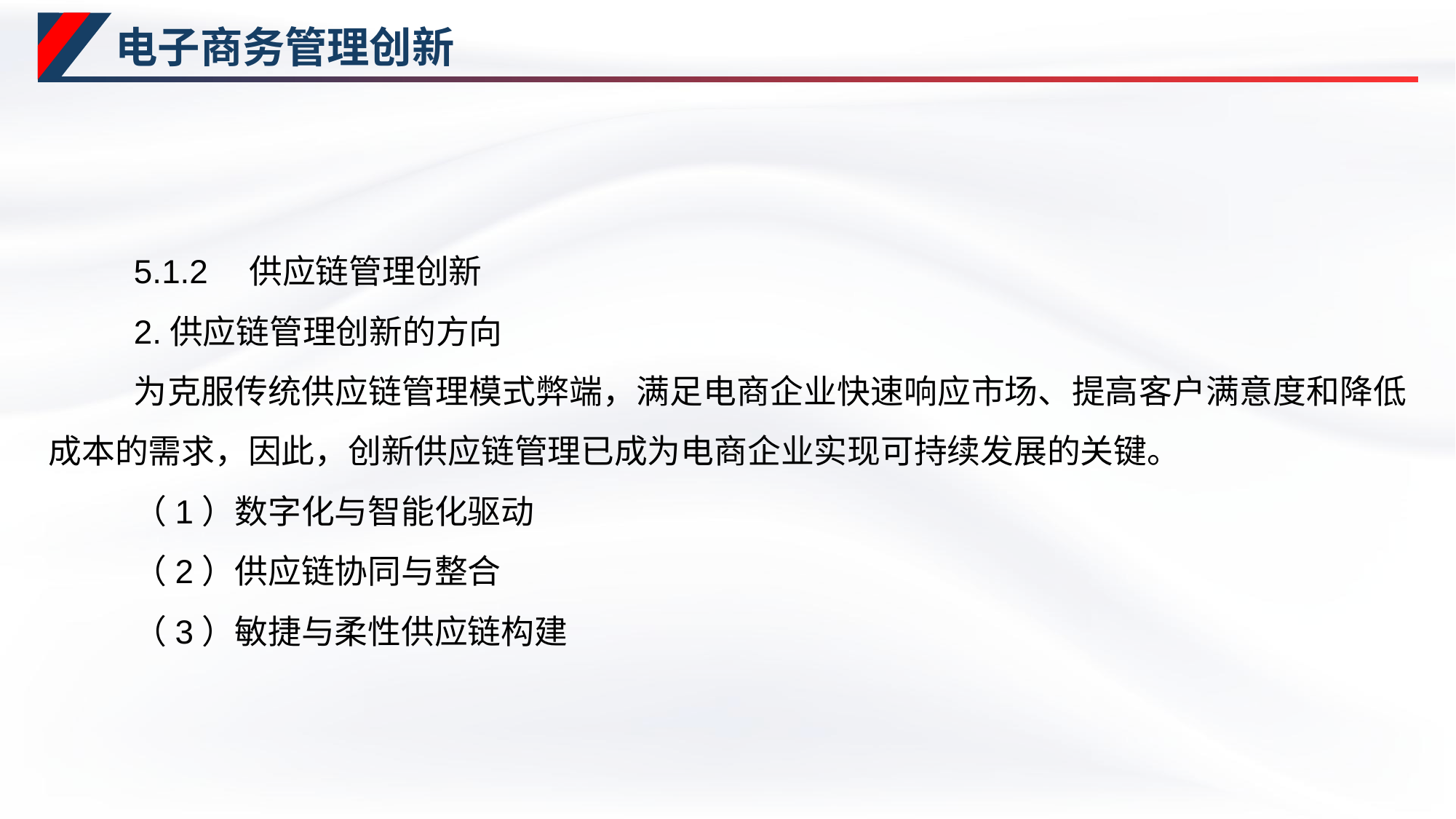

# 电子商务管理创新
5.1.2　供应链管理创新
2.供应链管理创新的方向
为克服传统供应链管理模式弊端，满足电商企业快速响应市场、提高客户满意度和降低成本的需求，因此，创新供应链管理已成为电商企业实现可持续发展的关键。
（1）数字化与智能化驱动
（2）供应链协同与整合
（3）敏捷与柔性供应链构建